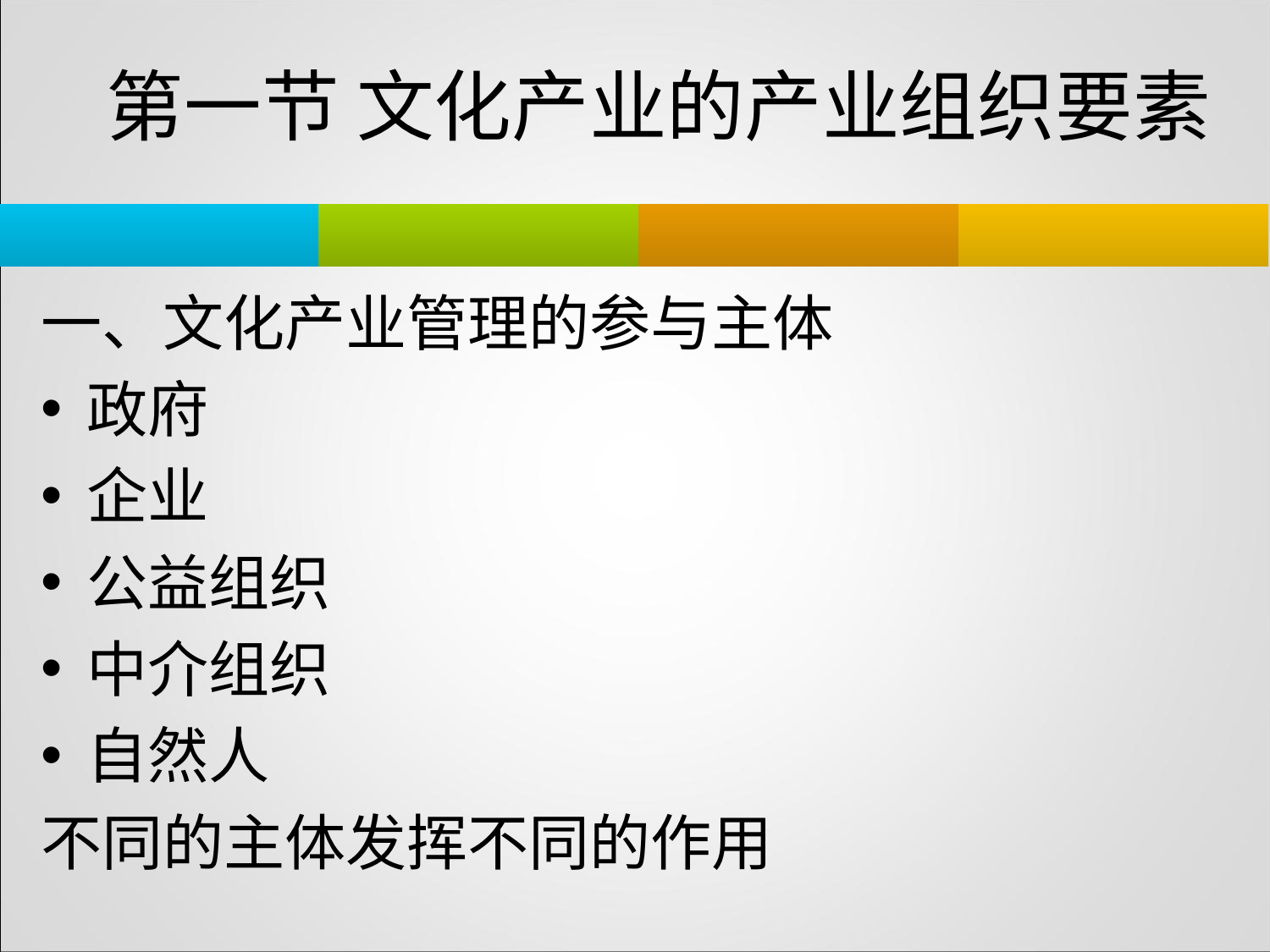

第一节 文化产业的产业组织要素

一、文化产业管理的参与主体
政府
企业
公益组织
中介组织
自然人
不同的主体发挥不同的作用